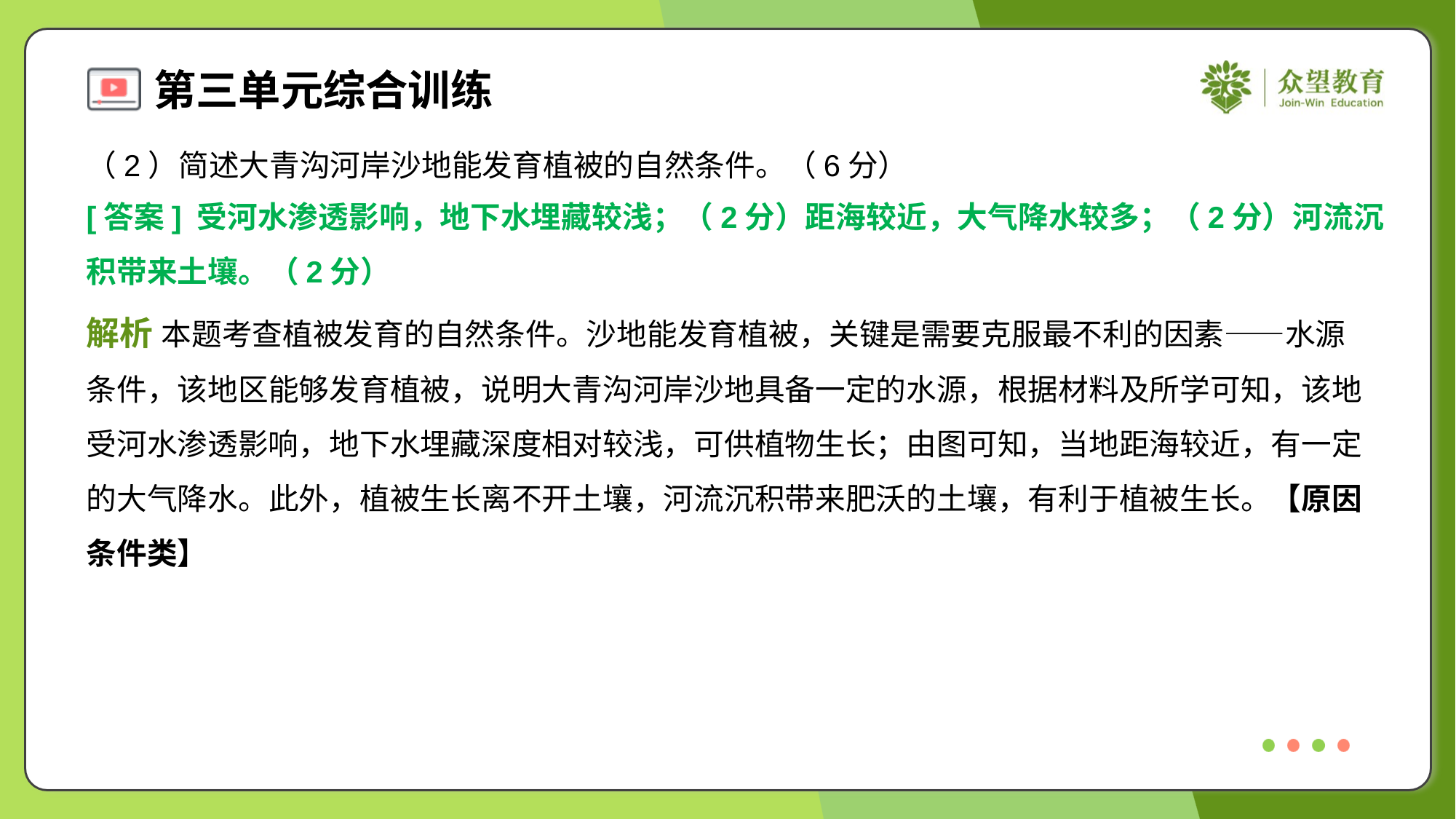

（2）简述大青沟河岸沙地能发育植被的自然条件。（6分）
[答案] 受河水渗透影响，地下水埋藏较浅；（2分）距海较近，大气降水较多；（2分）河流沉
积带来土壤。（2分）
解析 本题考查植被发育的自然条件。沙地能发育植被，关键是需要克服最不利的因素——水源
条件，该地区能够发育植被，说明大青沟河岸沙地具备一定的水源，根据材料及所学可知，该地
受河水渗透影响，地下水埋藏深度相对较浅，可供植物生长；由图可知，当地距海较近，有一定
的大气降水。此外，植被生长离不开土壤，河流沉积带来肥沃的土壤，有利于植被生长。【原因
条件类】